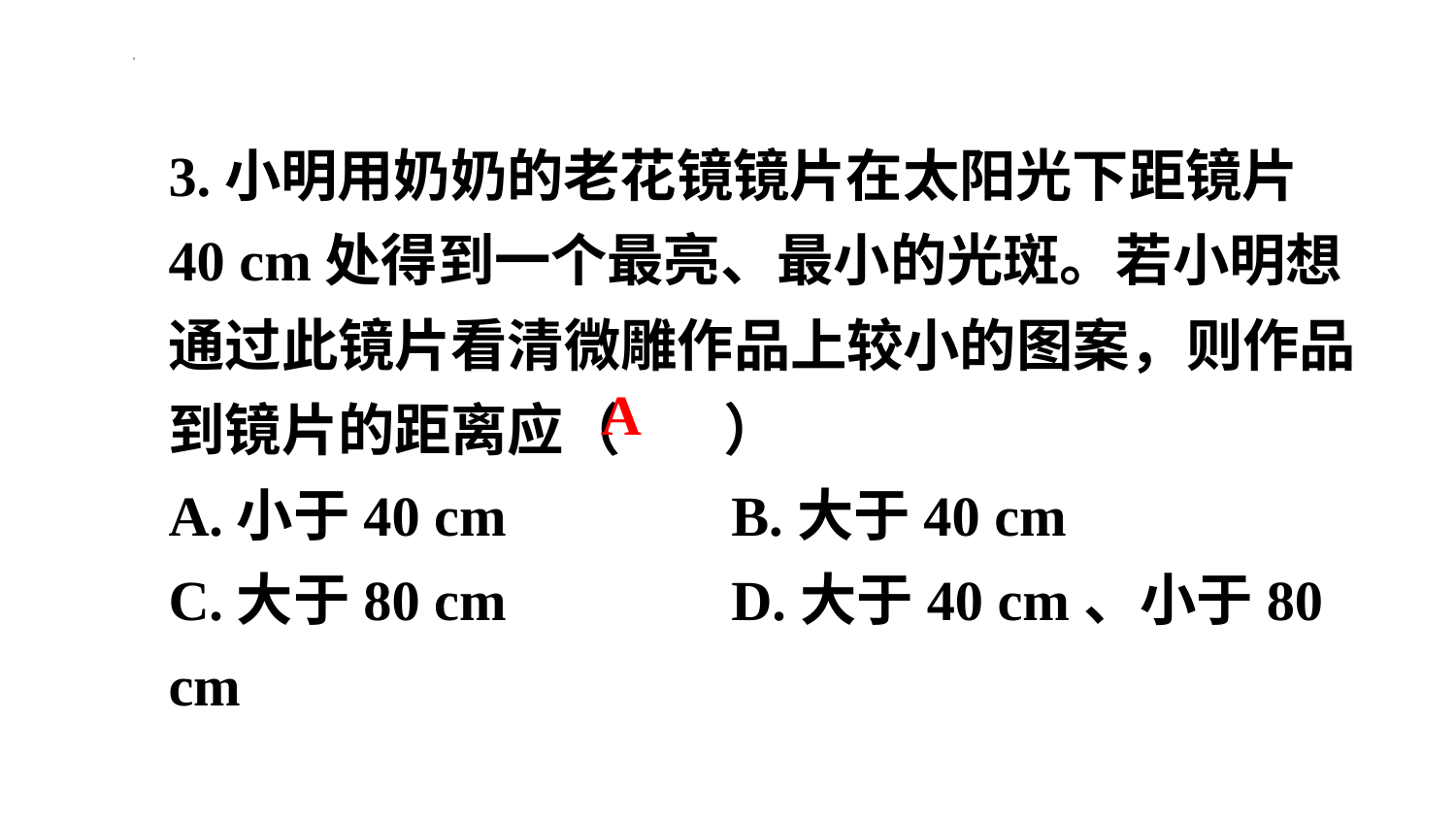

3.小明用奶奶的老花镜镜片在太阳光下距镜片40 cm处得到一个最亮、最小的光斑。若小明想通过此镜片看清微雕作品上较小的图案，则作品到镜片的距离应（        ）
A.小于40 cm                B.大于40 cm
C.大于80 cm                D.大于40 cm、小于80 cm
A